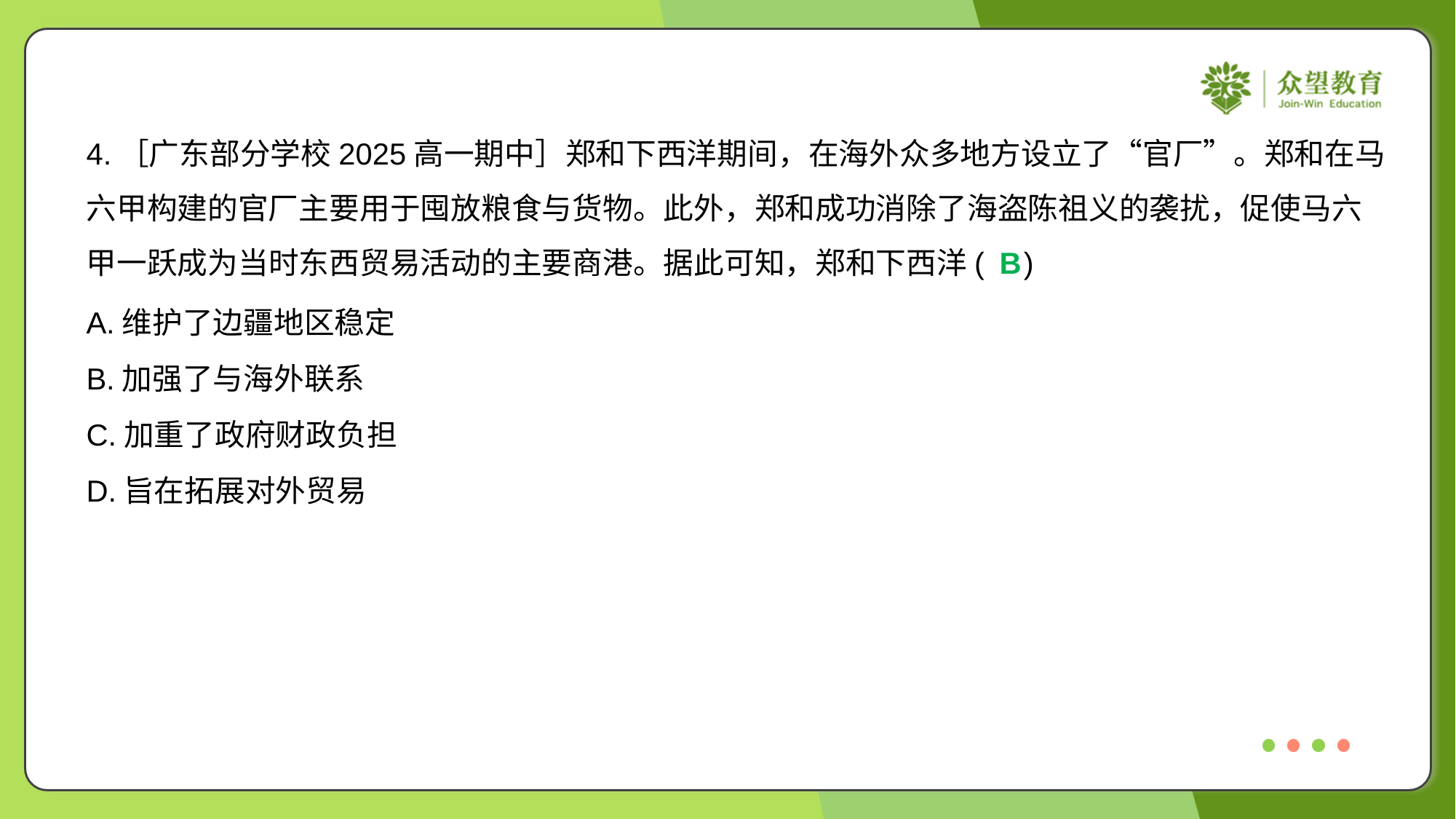

4.［广东部分学校2025高一期中］郑和下西洋期间，在海外众多地方设立了“官厂”。郑和在马
六甲构建的官厂主要用于囤放粮食与货物。此外，郑和成功消除了海盗陈祖义的袭扰，促使马六
甲一跃成为当时东西贸易活动的主要商港。据此可知，郑和下西洋(     )
B
A.维护了边疆地区稳定
B.加强了与海外联系
C.加重了政府财政负担
D.旨在拓展对外贸易